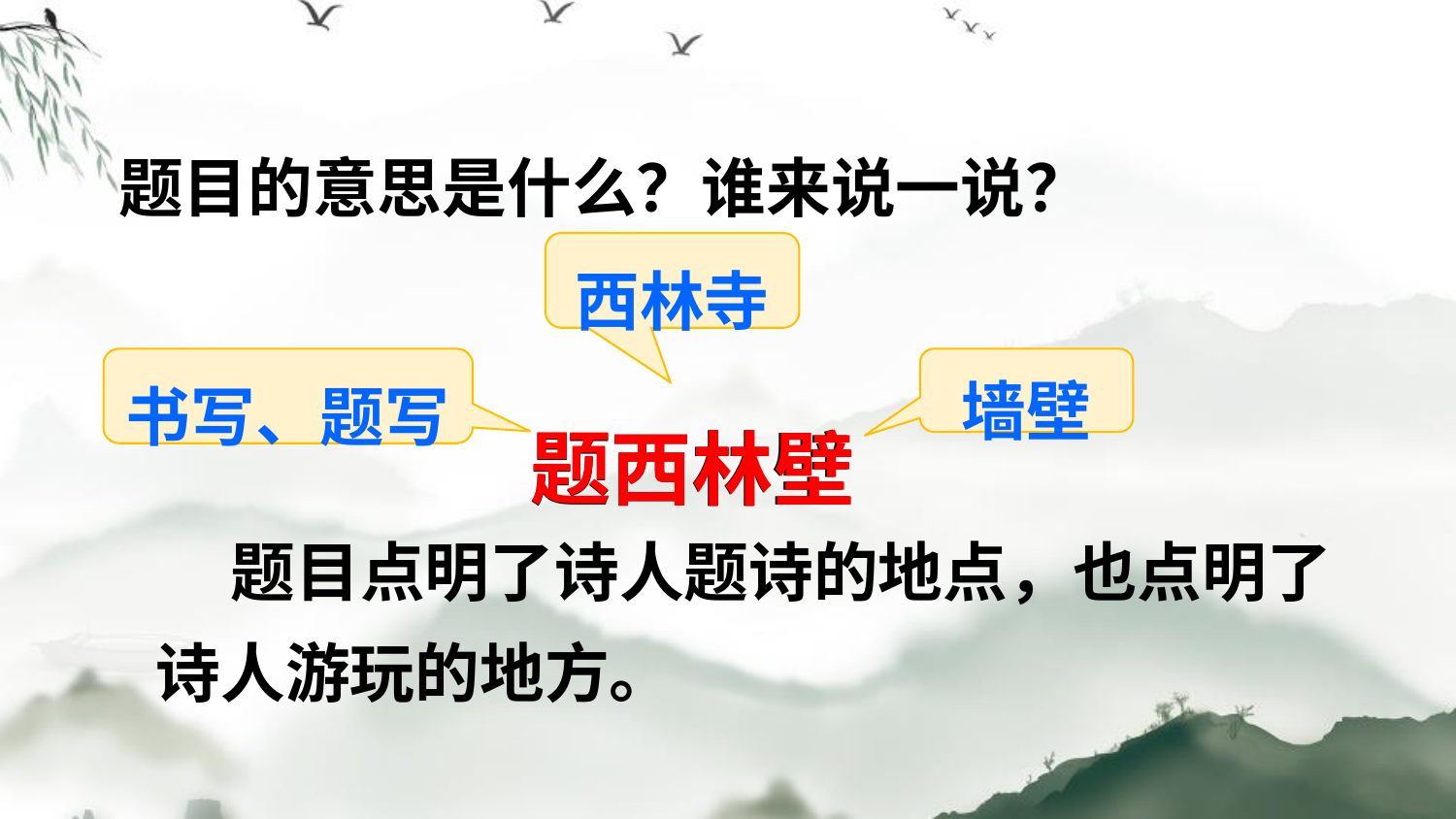

题目的意思是什么？谁来说一说？
西林寺
书写、题写
墙壁
题
题西林壁
西林
壁
    题目点明了诗人题诗的地点，也点明了诗人游玩的地方。